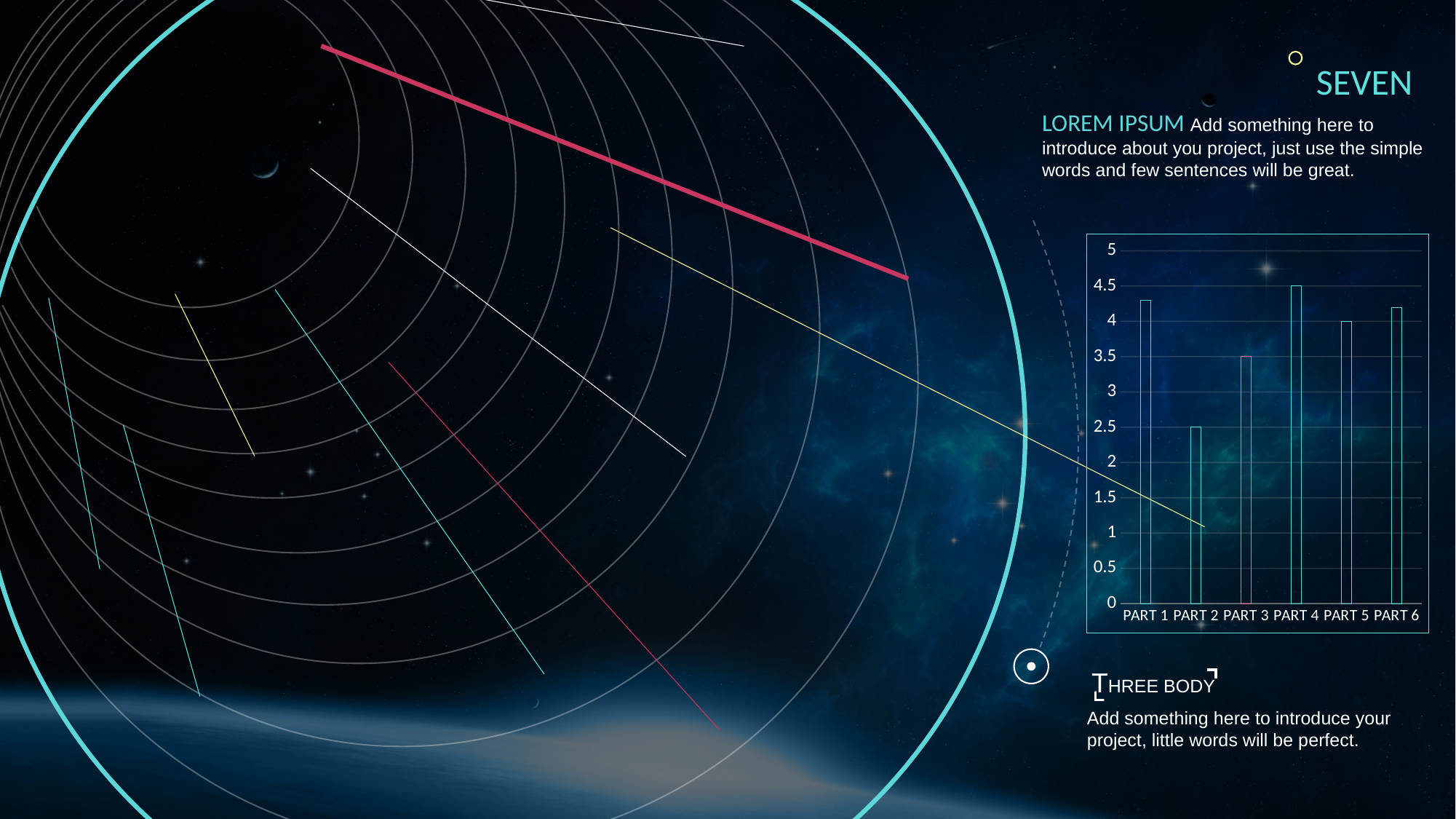

SEVEN
LOREM IPSUM Add something here to introduce about you project, just use the simple words and few sentences will be great.

### Chart

| Category | 系列 1 |
|---|---|
| PART 1 | 4.3 |
| PART 2 | 2.5 |
| PART 3 | 3.5 |
| PART 4 | 4.5 |
| PART 5 | 4.0 |
| PART 6 | 4.2 |
THREE BODY

Add something here to introduce your project, little words will be perfect.